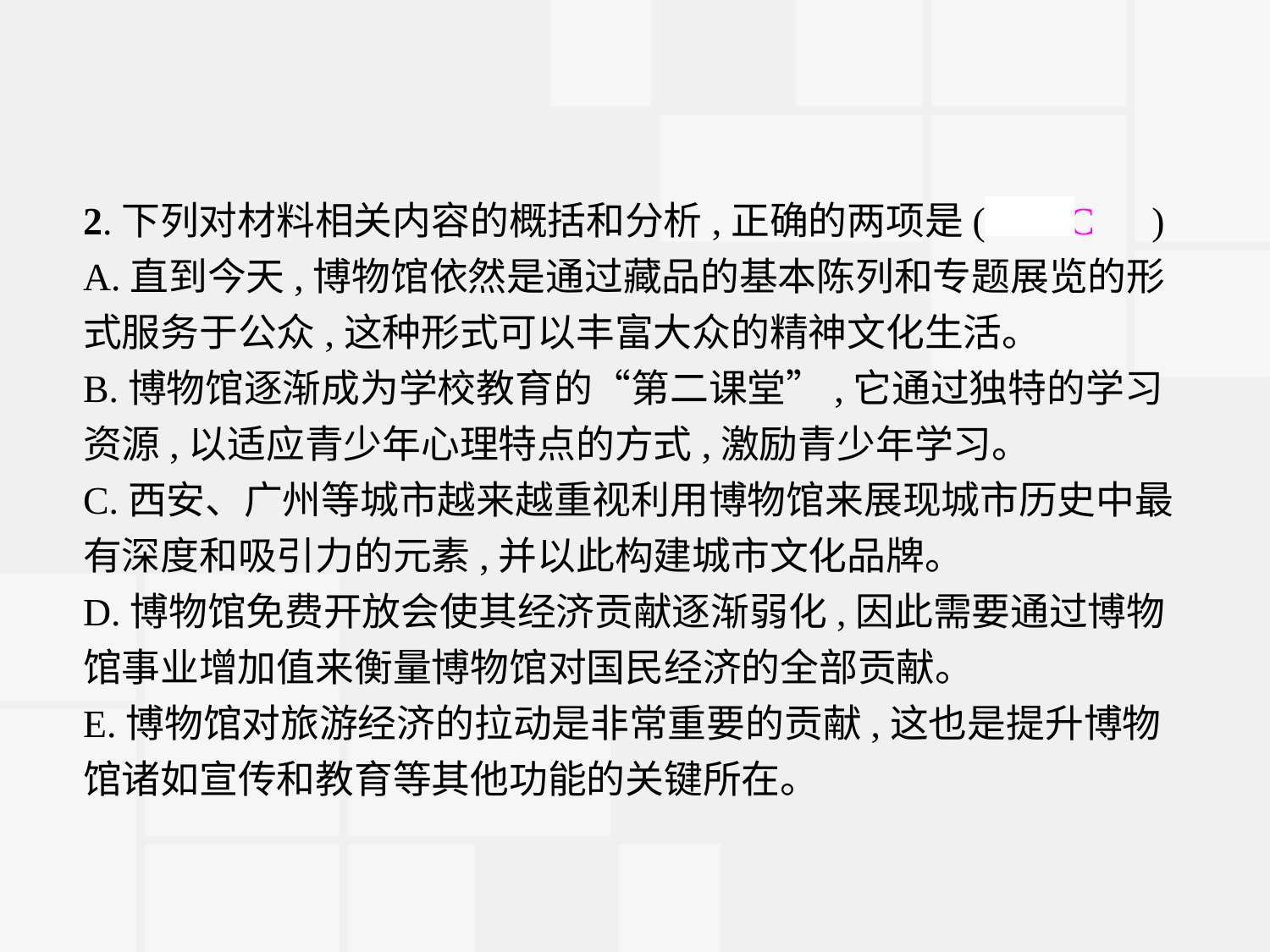

2.下列对材料相关内容的概括和分析,正确的两项是(　BC　)
A.直到今天,博物馆依然是通过藏品的基本陈列和专题展览的形式服务于公众,这种形式可以丰富大众的精神文化生活。
B.博物馆逐渐成为学校教育的“第二课堂”,它通过独特的学习资源,以适应青少年心理特点的方式,激励青少年学习。
C.西安、广州等城市越来越重视利用博物馆来展现城市历史中最有深度和吸引力的元素,并以此构建城市文化品牌。
D.博物馆免费开放会使其经济贡献逐渐弱化,因此需要通过博物馆事业增加值来衡量博物馆对国民经济的全部贡献。
E.博物馆对旅游经济的拉动是非常重要的贡献,这也是提升博物馆诸如宣传和教育等其他功能的关键所在。